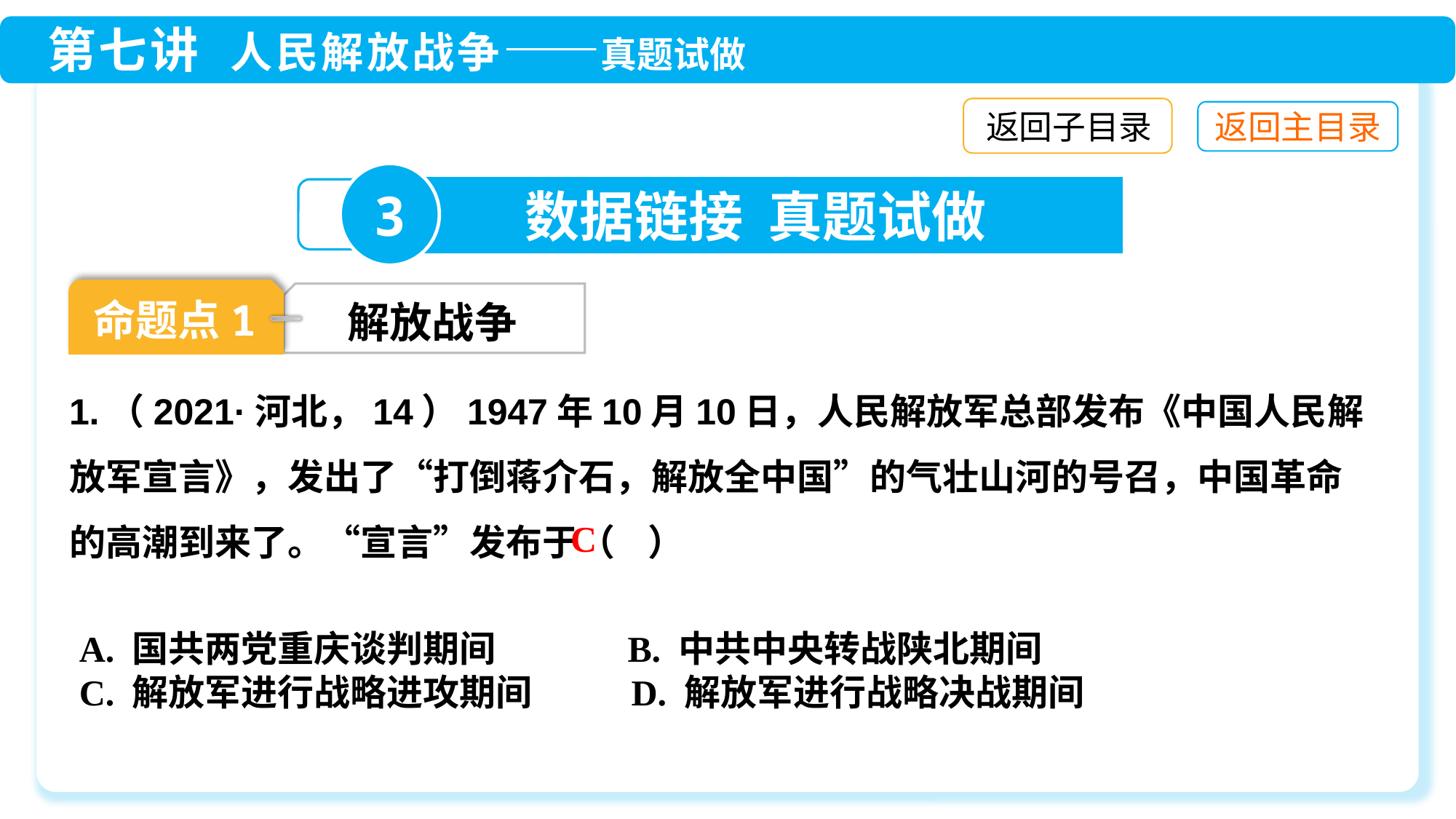

返回子目录

3
数据链接  真题试做

命题点1
解放战争

1.（2021·河北，14）1947年10月10日，人民解放军总部发布《中国人民解放军宣言》，发出了“打倒蒋介石，解放全中国”的气壮山河的号召，中国革命的高潮到来了。“宣言”发布于（    ）
C
A. 国共两党重庆谈判期间               B. 中共中央转战陕北期间
C. 解放军进行战略进攻期间           D. 解放军进行战略决战期间